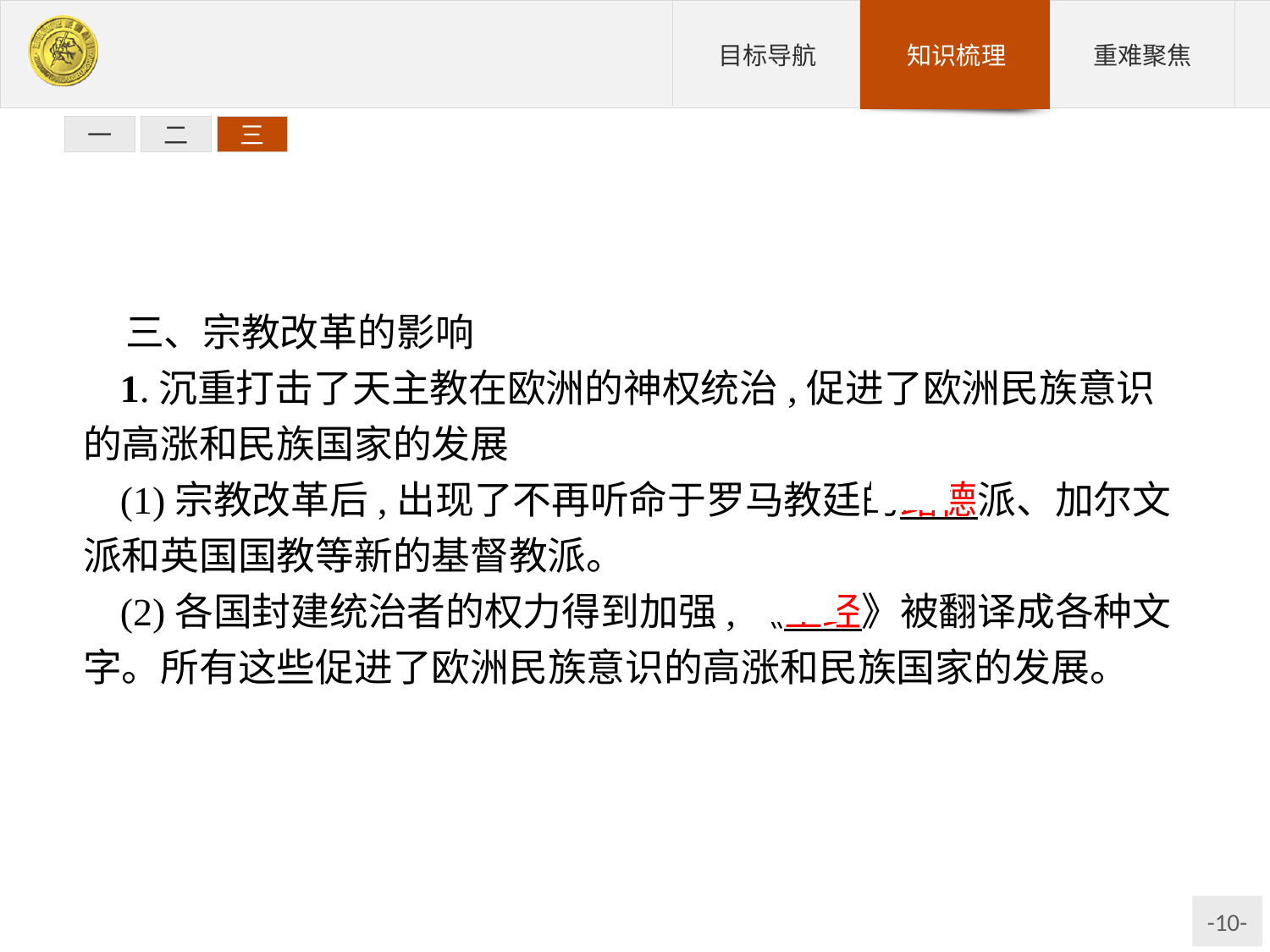

一
二
三
三、宗教改革的影响
1.沉重打击了天主教在欧洲的神权统治,促进了欧洲民族意识的高涨和民族国家的发展
(1)宗教改革后,出现了不再听命于罗马教廷的路德派、加尔文派和英国国教等新的基督教派。
(2)各国封建统治者的权力得到加强,《圣经》被翻译成各种文字。所有这些促进了欧洲民族意识的高涨和民族国家的发展。